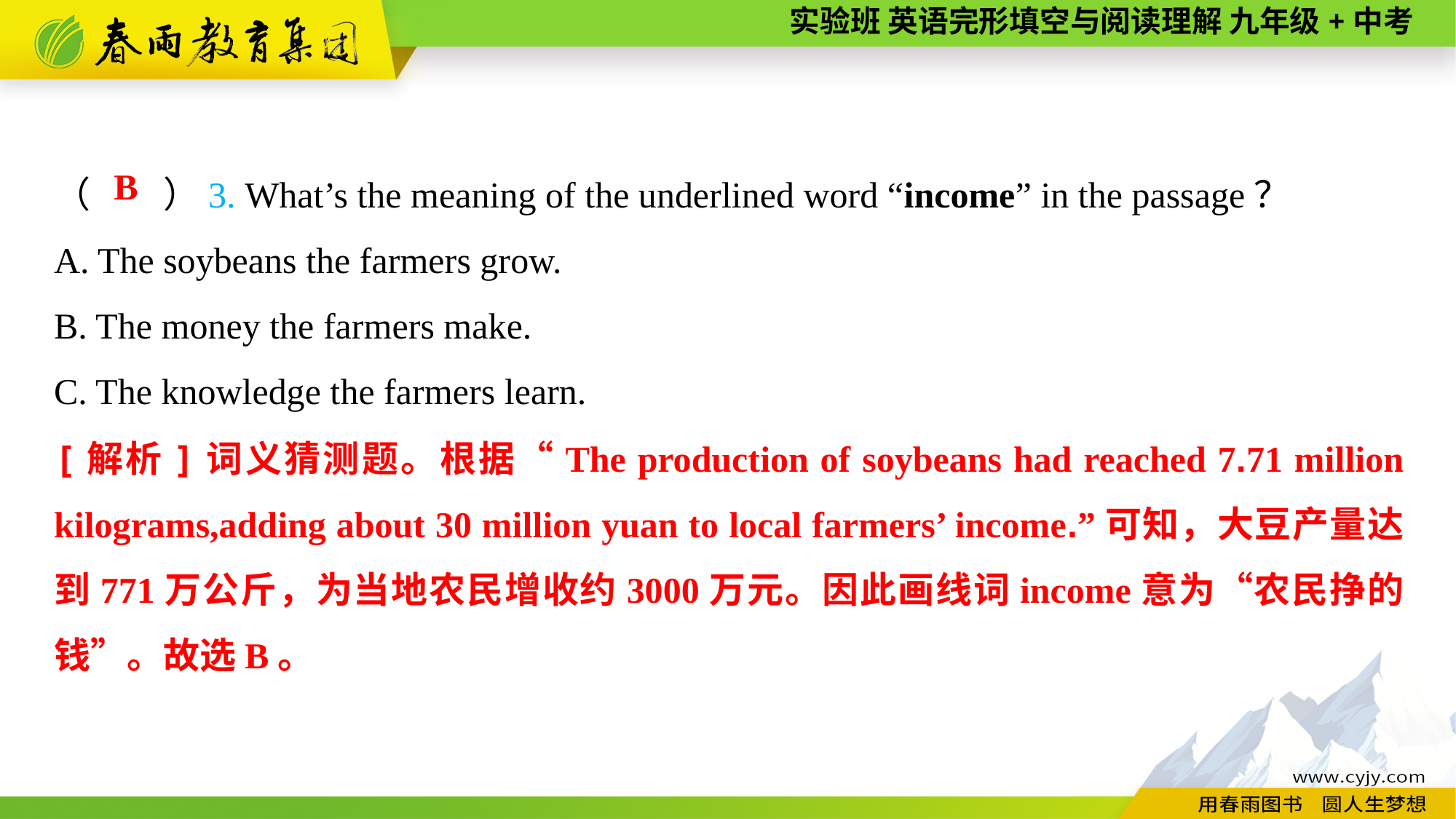

（　　）3. What’s the meaning of the underlined word “income” in the passage？
A. The soybeans the farmers grow.
B. The money the farmers make.
C. The knowledge the farmers learn.
B
[解析]词义猜测题。根据“The production of soybeans had reached 7.71 million kilograms,adding about 30 million yuan to local farmers’ income.”可知，大豆产量达到771万公斤，为当地农民增收约3000万元。因此画线词income意为“农民挣的钱”。故选B。